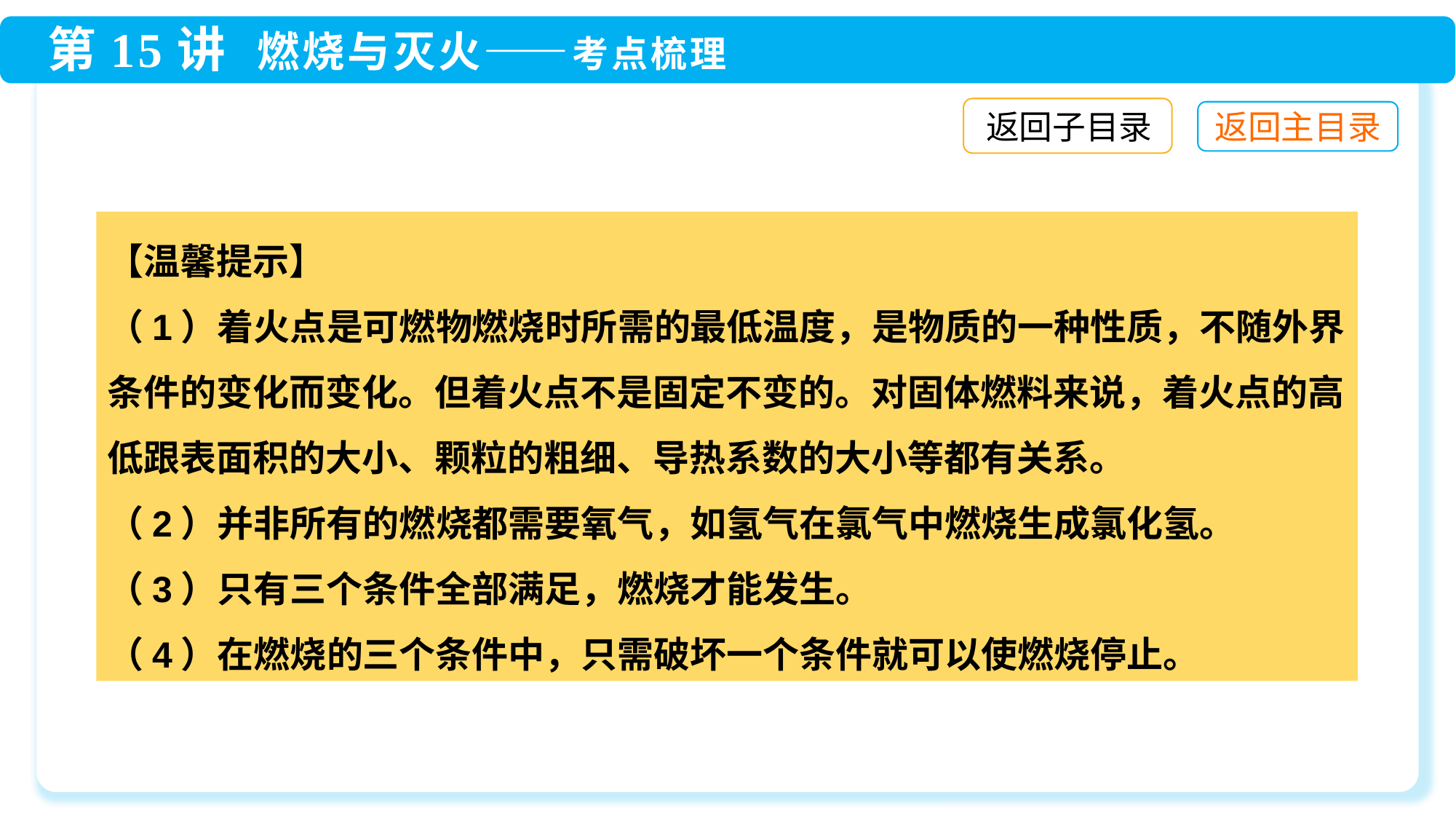

返回子目录
【温馨提示】
（1）着火点是可燃物燃烧时所需的最低温度，是物质的一种性质，不随外界条件的变化而变化。但着火点不是固定不变的。对固体燃料来说，着火点的高低跟表面积的大小、颗粒的粗细、导热系数的大小等都有关系。
（2）并非所有的燃烧都需要氧气，如氢气在氯气中燃烧生成氯化氢。
（3）只有三个条件全部满足，燃烧才能发生。
（4）在燃烧的三个条件中，只需破坏一个条件就可以使燃烧停止。